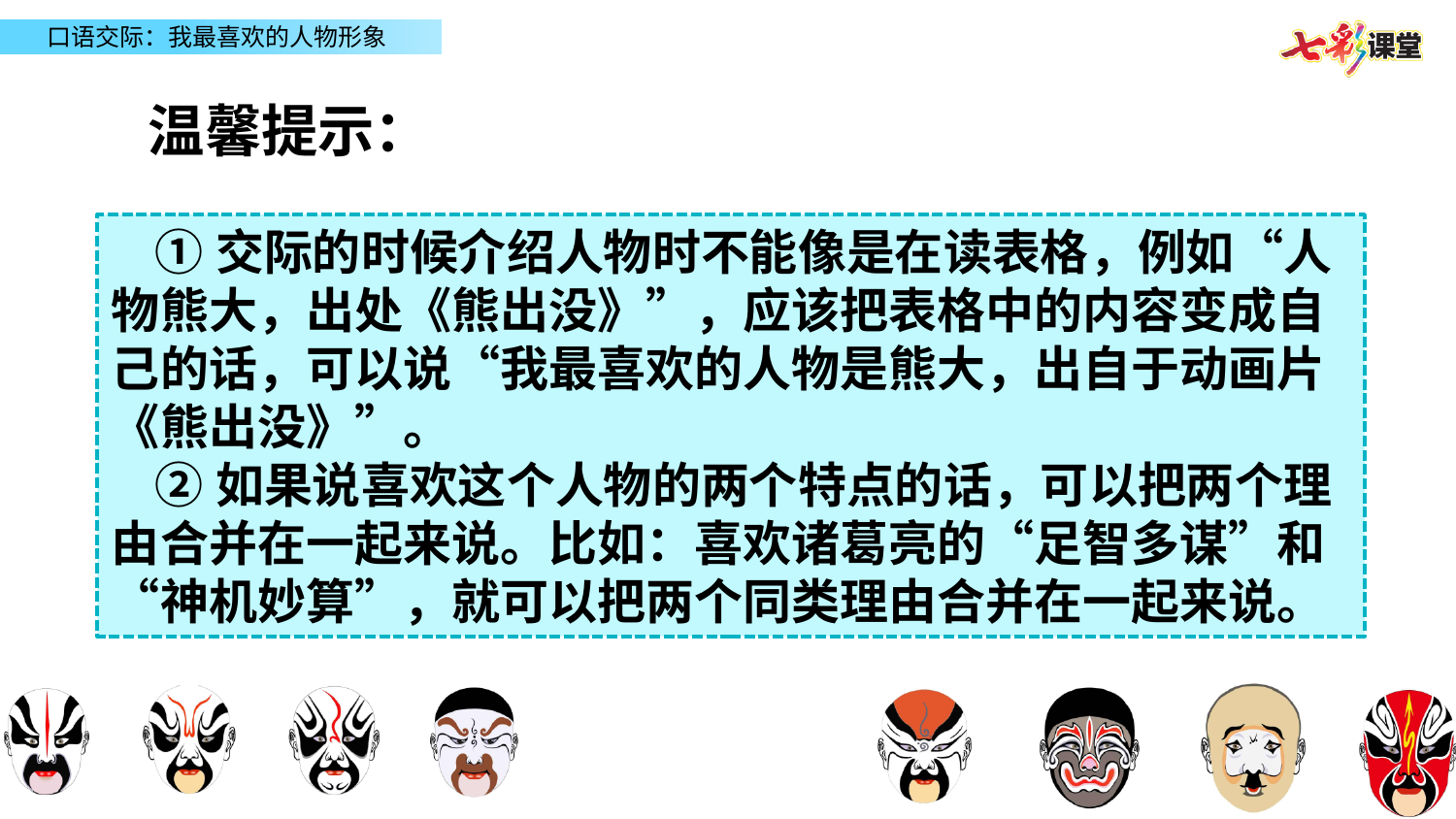

温馨提示：
    ①交际的时候介绍人物时不能像是在读表格，例如“人物熊大，出处《熊出没》”，应该把表格中的内容变成自己的话，可以说“我最喜欢的人物是熊大，出自于动画片《熊出没》”。
    ②如果说喜欢这个人物的两个特点的话，可以把两个理由合并在一起来说。比如：喜欢诸葛亮的“足智多谋”和“神机妙算”，就可以把两个同类理由合并在一起来说。